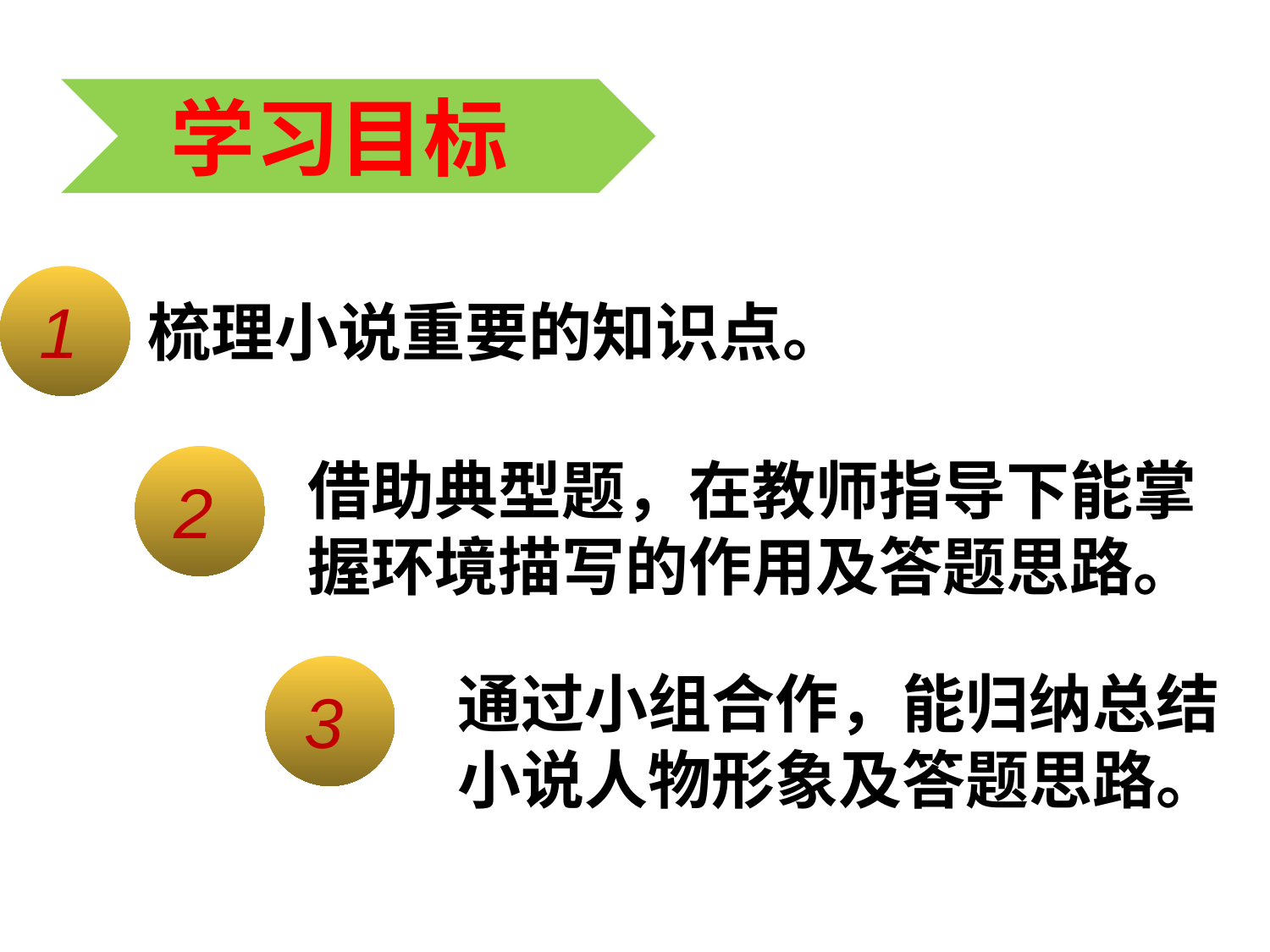

学习目标

1
梳理小说重要的知识点。

借助典型题，在教师指导下能掌握环境描写的作用及答题思路。

2

3
通过小组合作，能归纳总结小说人物形象及答题思路。